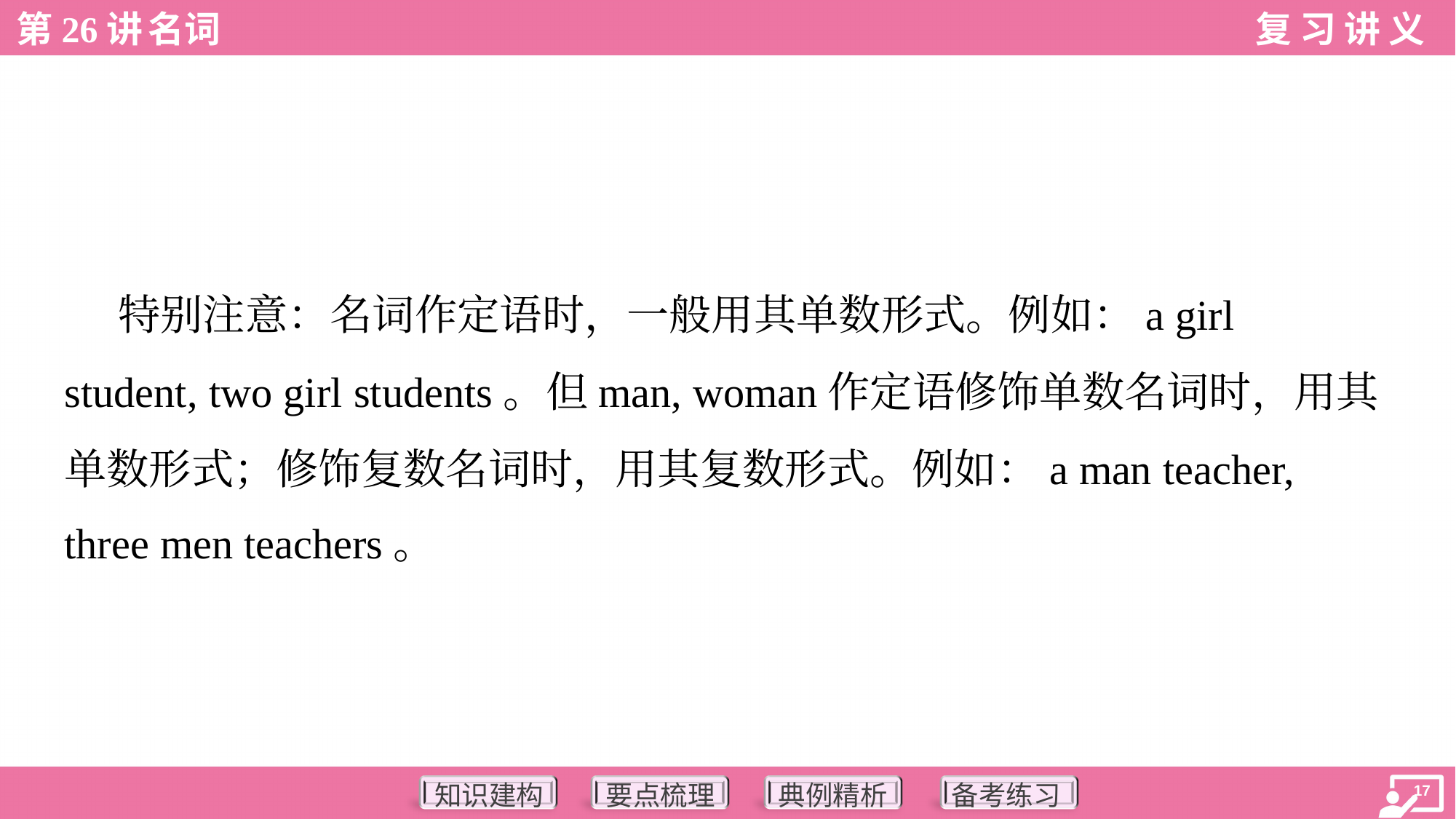

特别注意：名词作定语时，一般用其单数形式。例如：a girl
student, two girl students。但man, woman作定语修饰单数名词时，用其
单数形式；修饰复数名词时，用其复数形式。例如：a man teacher,
three men teachers。